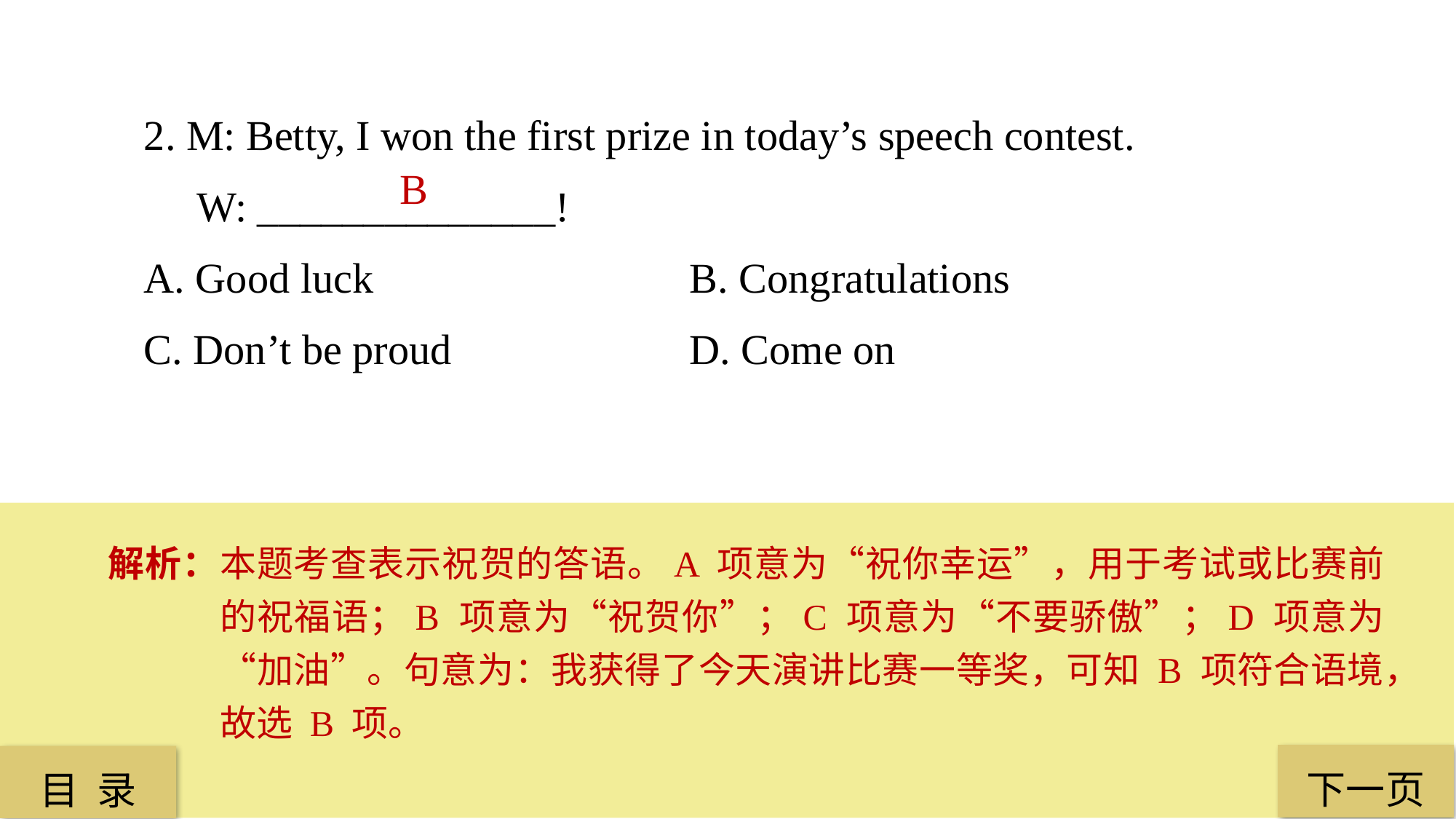

2. M: Betty, I won the first prize in today’s speech contest.
     W: ______________!
A. Good luck 			B. Congratulations
C. Don’t be proud 			D. Come on
B
解析：本题考查表示祝贺的答语。A 项意为“祝你幸运”，用于考试或比赛前的祝福语；B 项意为“祝贺你”；C 项意为“不要骄傲”；D 项意为“加油”。句意为：我获得了今天演讲比赛一等奖，可知 B 项符合语境，故选 B 项。